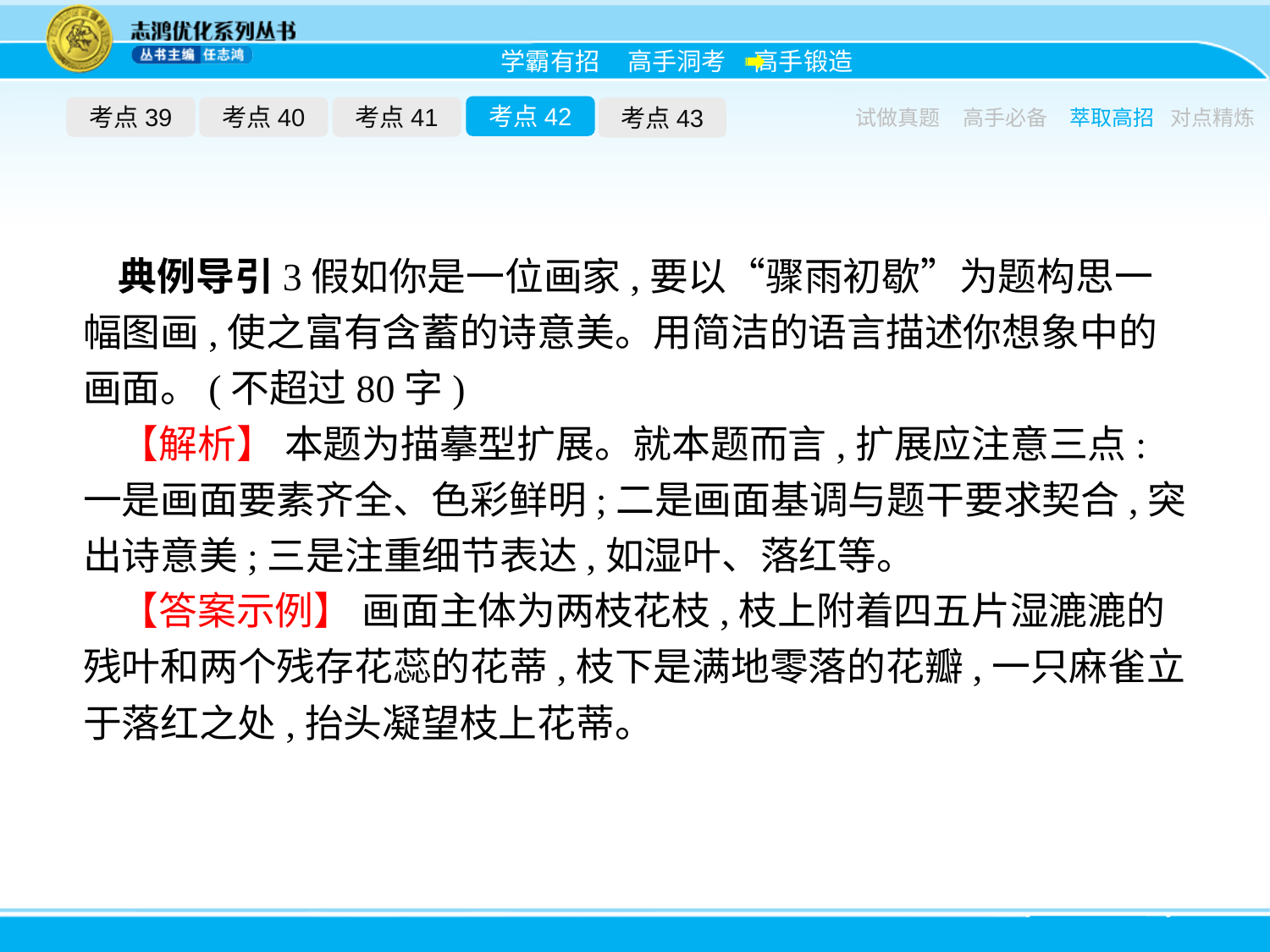

考点42
考点39
考点40
考点41
考点43
试做真题
高手必备
萃取高招
对点精炼
典例导引3假如你是一位画家,要以“骤雨初歇”为题构思一幅图画,使之富有含蓄的诗意美。用简洁的语言描述你想象中的画面。(不超过80字)
【解析】 本题为描摹型扩展。就本题而言,扩展应注意三点:一是画面要素齐全、色彩鲜明;二是画面基调与题干要求契合,突出诗意美;三是注重细节表达,如湿叶、落红等。
【答案示例】 画面主体为两枝花枝,枝上附着四五片湿漉漉的残叶和两个残存花蕊的花蒂,枝下是满地零落的花瓣,一只麻雀立于落红之处,抬头凝望枝上花蒂。